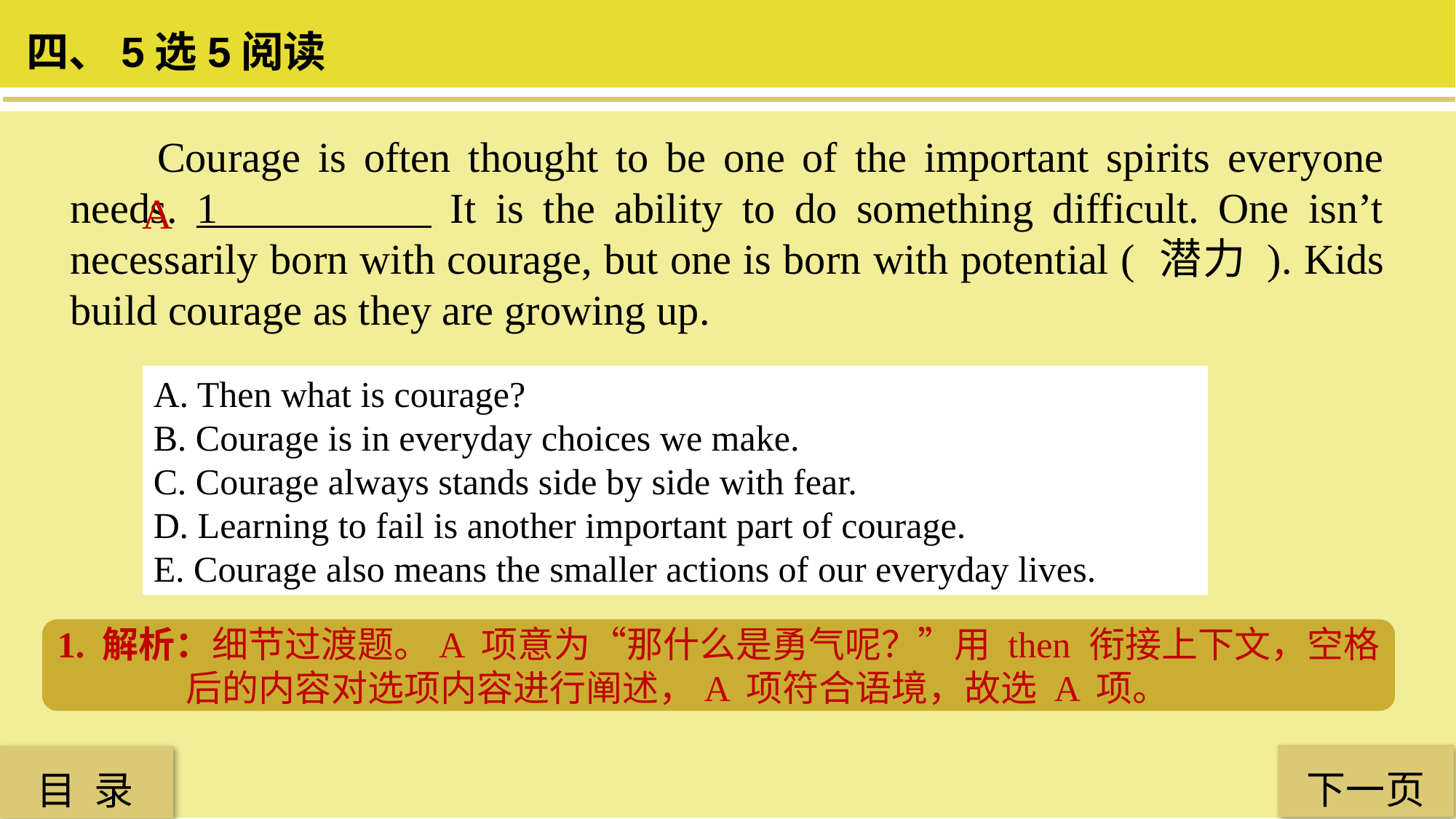

四、5选5阅读
     Courage is often thought to be one of the important spirits everyone needs. 1            It is the ability to do something difficult. One isn’t necessarily born with courage, but one is born with potential ( 潜力 ). Kids build courage as they are growing up.
A
A. Then what is courage?
B. Courage is in everyday choices we make.
C. Courage always stands side by side with fear.
D. Learning to fail is another important part of courage.
E. Courage also means the smaller actions of our everyday lives.
1. 解析：细节过渡题。A 项意为“那什么是勇气呢？”用 then 衔接上下文，空格后的内容对选项内容进行阐述，A 项符合语境，故选 A 项。